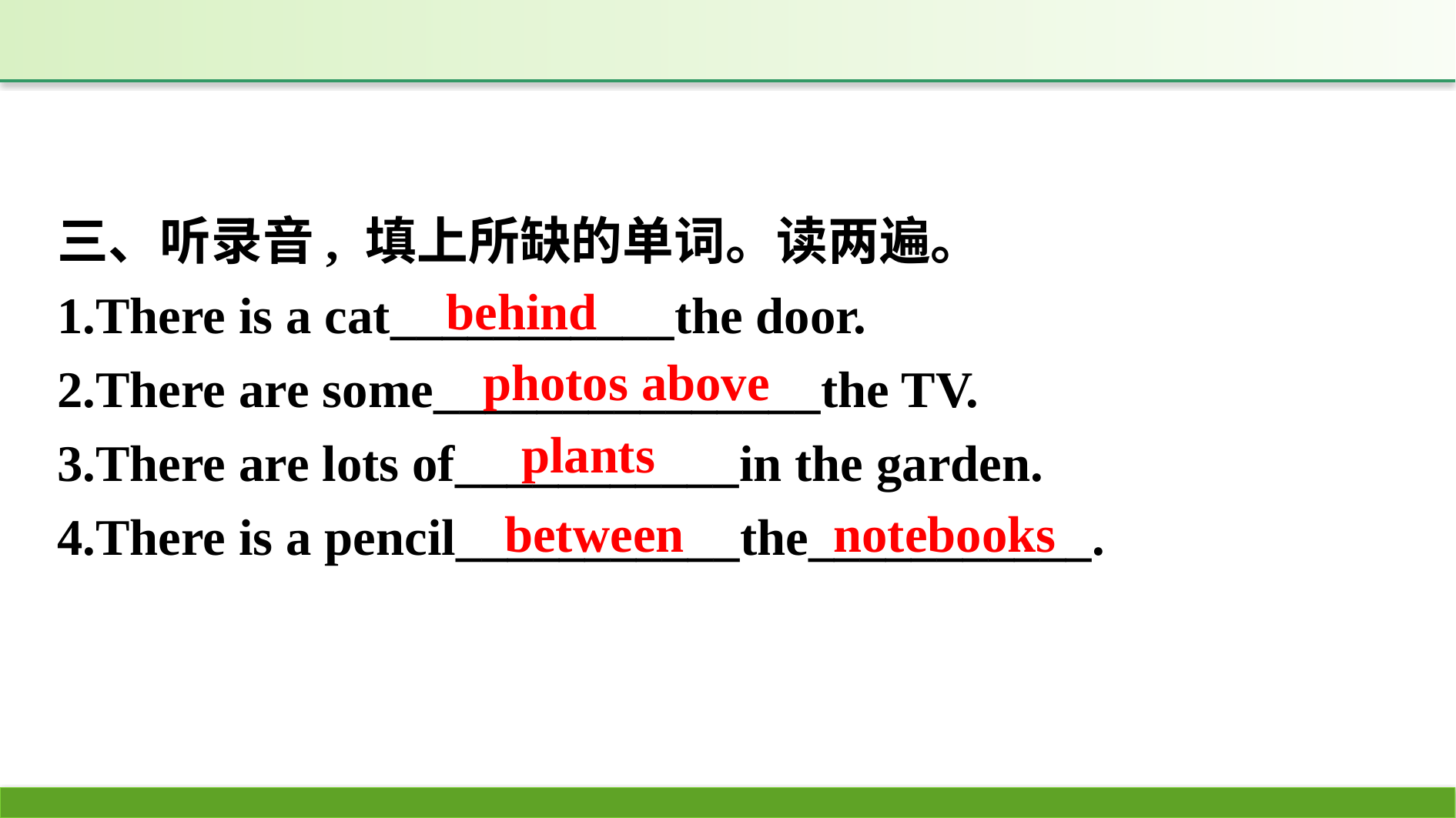

三、听录音, 填上所缺的单词。读两遍。
1.There is a cat___________the door.
2.There are some_______________the TV.
3.There are lots of___________in the garden.
4.There is a pencil___________the___________.
behind
photos above
plants
between
notebooks